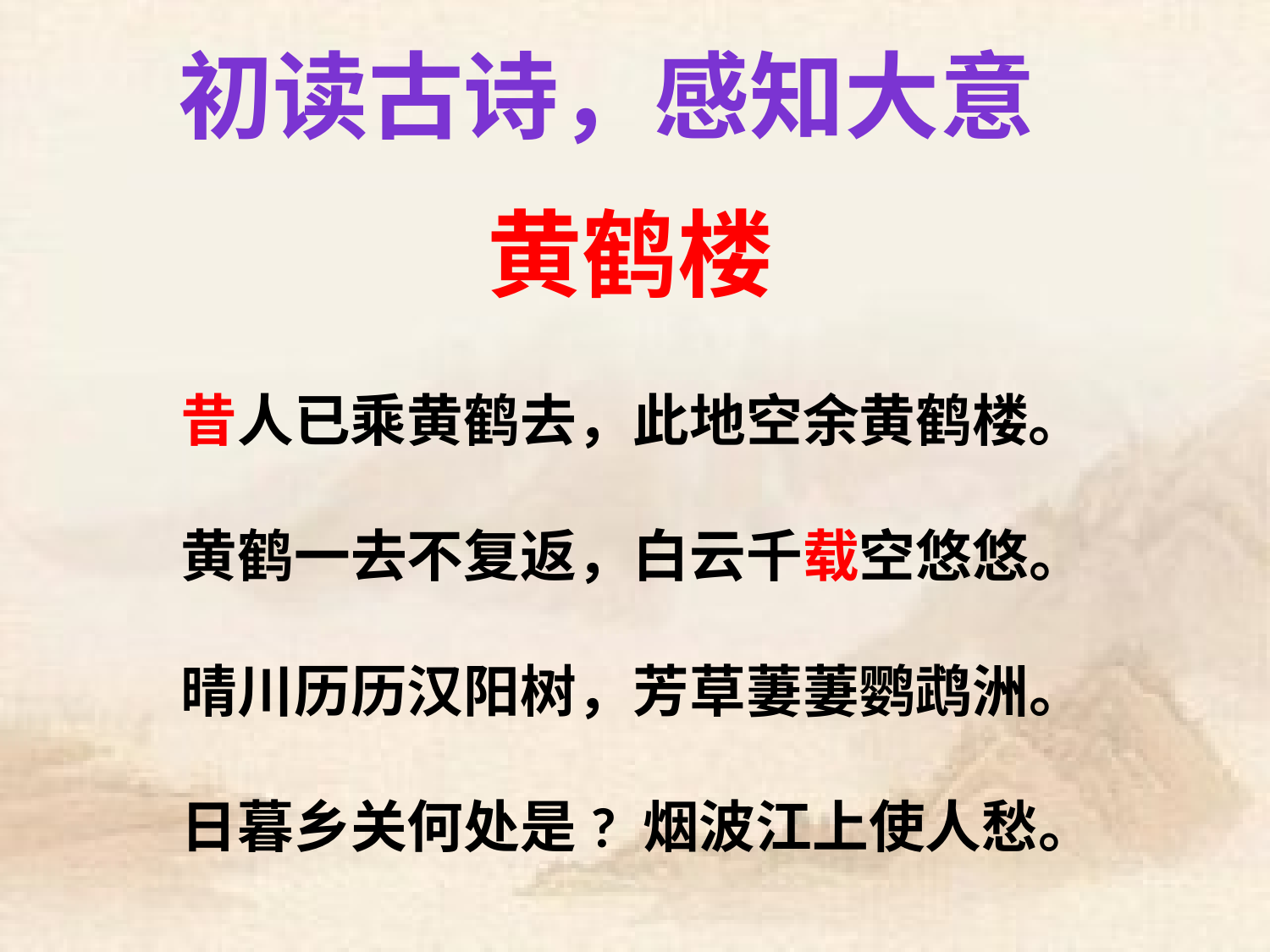

初读古诗，感知大意
黄鹤楼

昔人已乘黄鹤去，此地空余黄鹤楼。

黄鹤一去不复返，白云千载空悠悠。

晴川历历汉阳树，芳草萋萋鹦鹉洲。

日暮乡关何处是? 烟波江上使人愁。